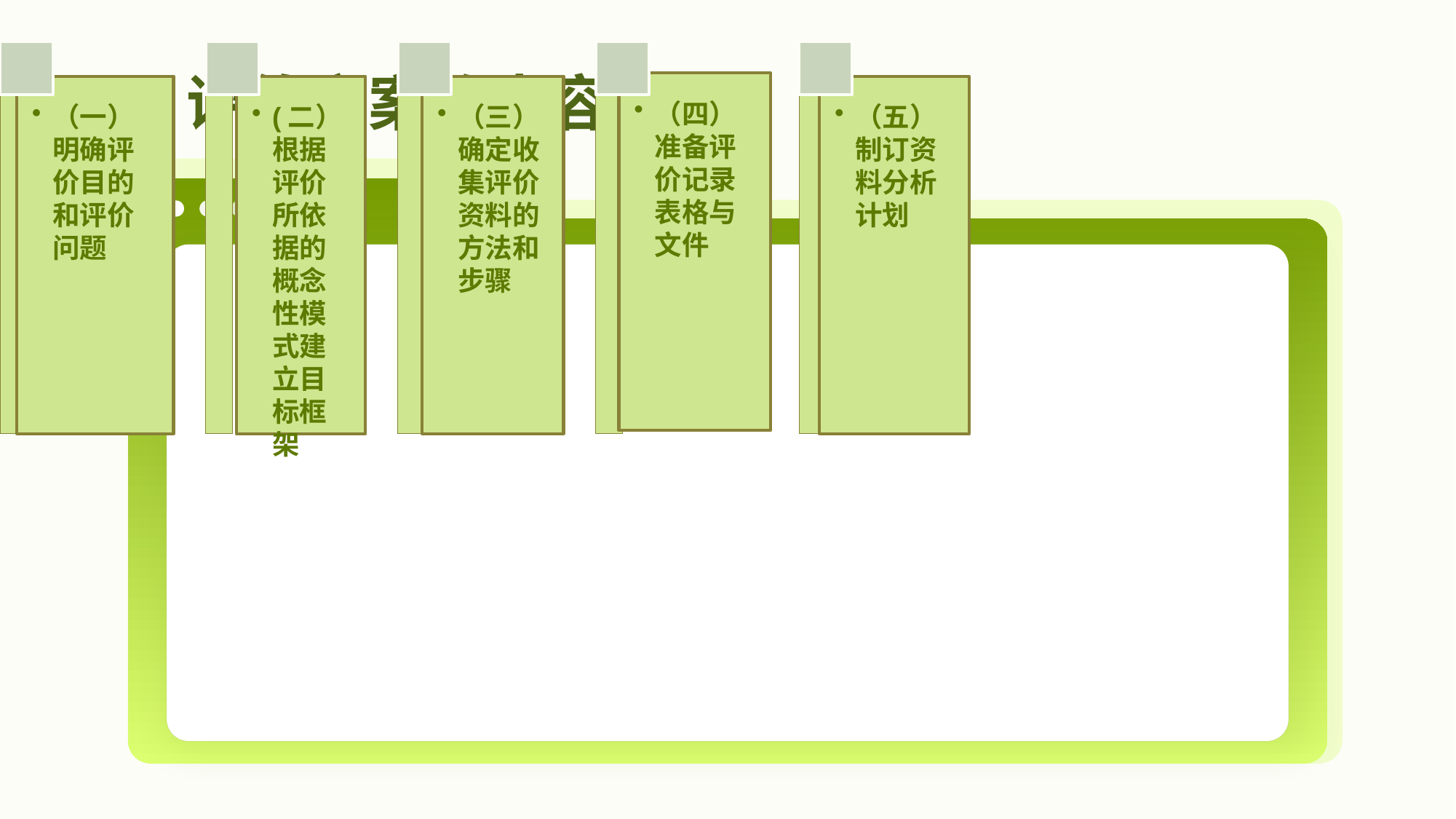

（一）明确评价目的和评价问题

(二）根据评价所依据的概念性模式建立目标框架

（三）确定收集评价资料的方法和步骤

（四）准备评价记录表格与文件

（五）制订资料分析计划
# 一、评价方案的内容